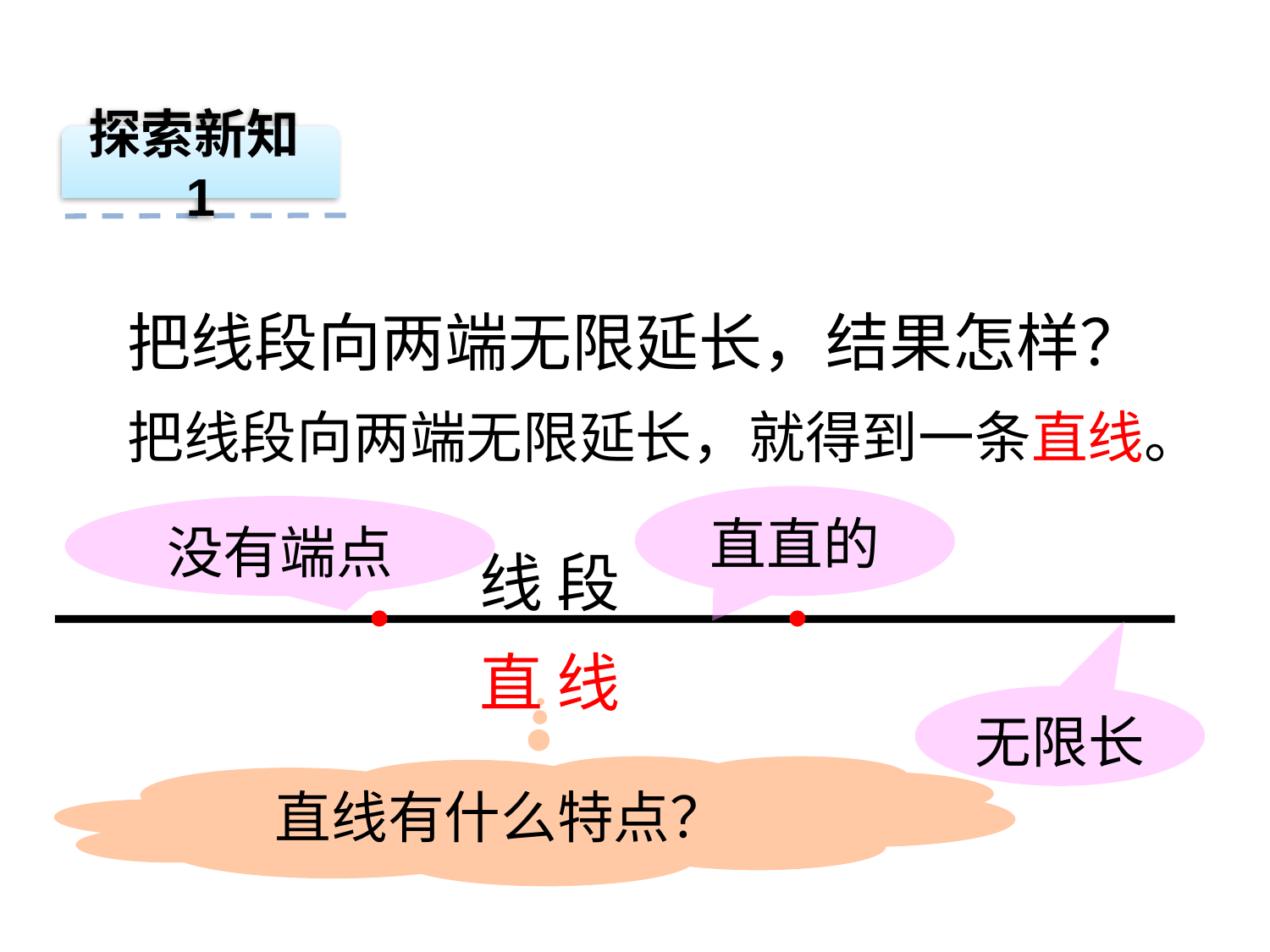

探索新知1
把线段向两端无限延长，结果怎样？
把线段向两端无限延长，就得到一条直线。
直直的
没有端点
线 段

直 线
无限长
直线有什么特点？